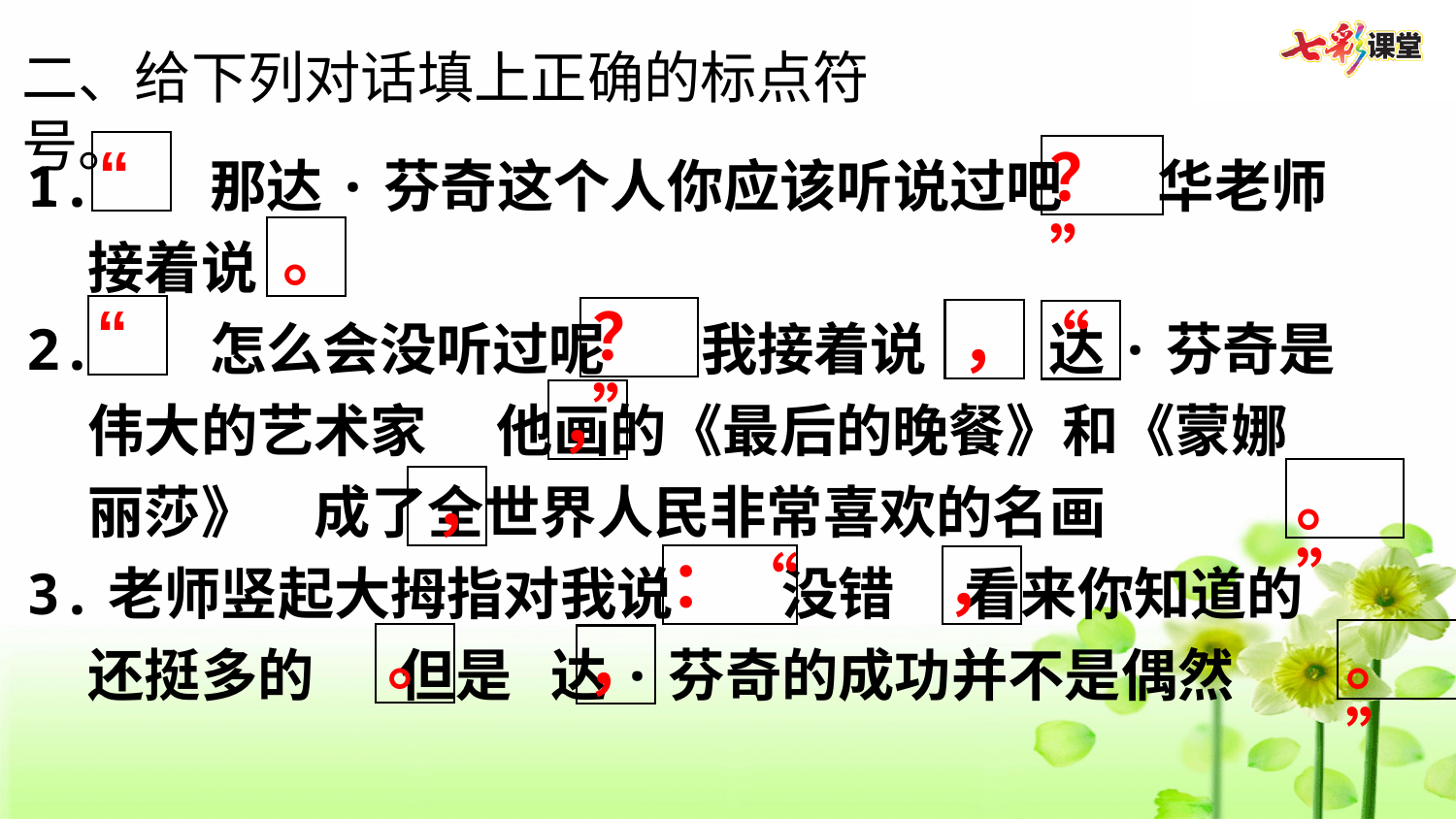

二、给下列对话填上正确的标点符号。
“
？”
1.   那达·芬奇这个人你应该听说过吧     华老师接着说
2.   怎么会没听过呢     我接着说       达·芬奇是伟大的艺术家   他画的《最后的晚餐》和《蒙娜丽莎》  成了全世界人民非常喜欢的名画
3.老师竖起大拇指对我说      没错   看来你知道的还挺多的   但是   达·芬奇的成功并不是偶然

。

“
？”
，“

，

。”
，

：“
，

。”
。
，